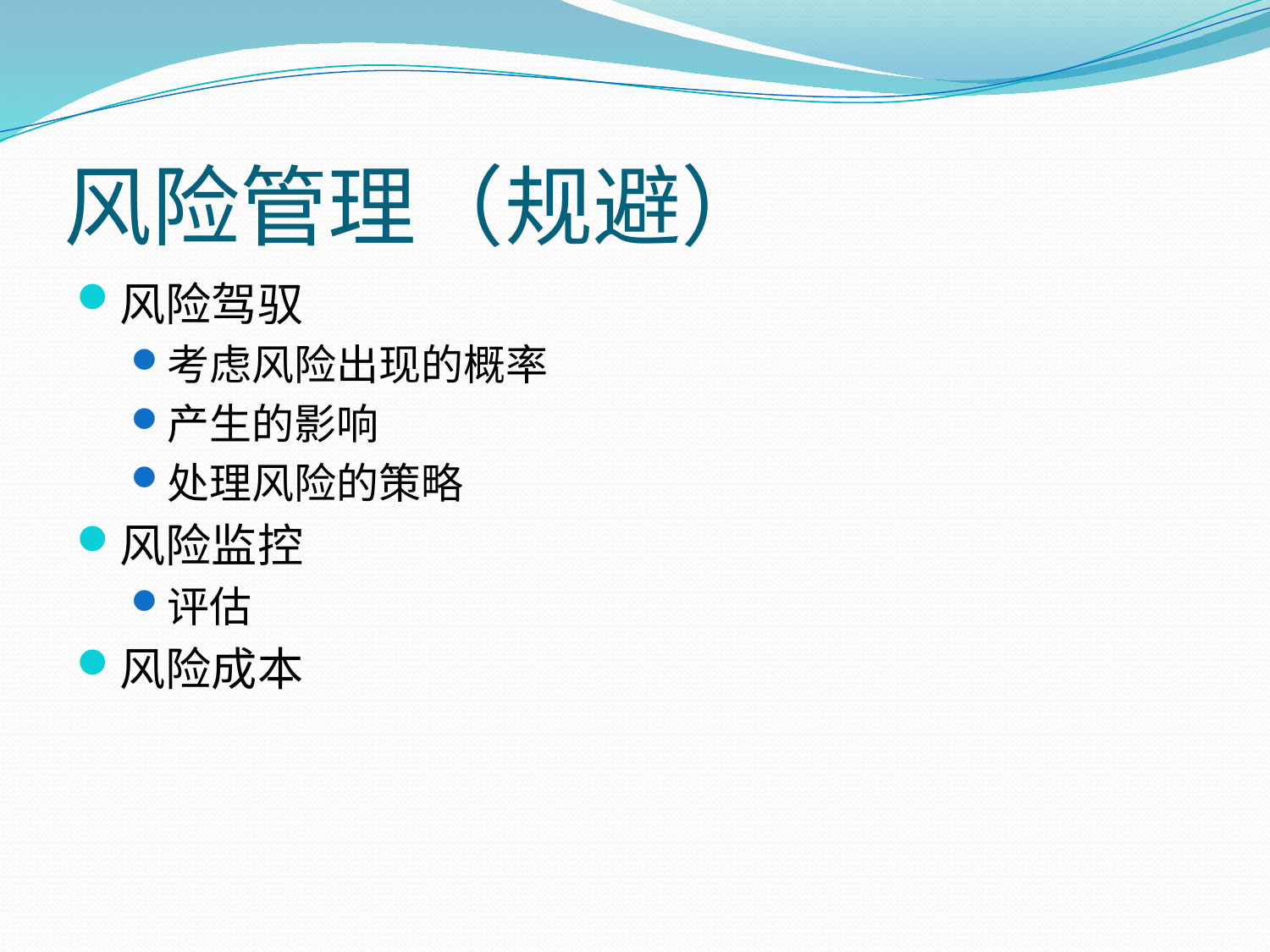

# 风险管理（规避）
风险驾驭
考虑风险出现的概率
产生的影响
处理风险的策略
风险监控
评估
风险成本